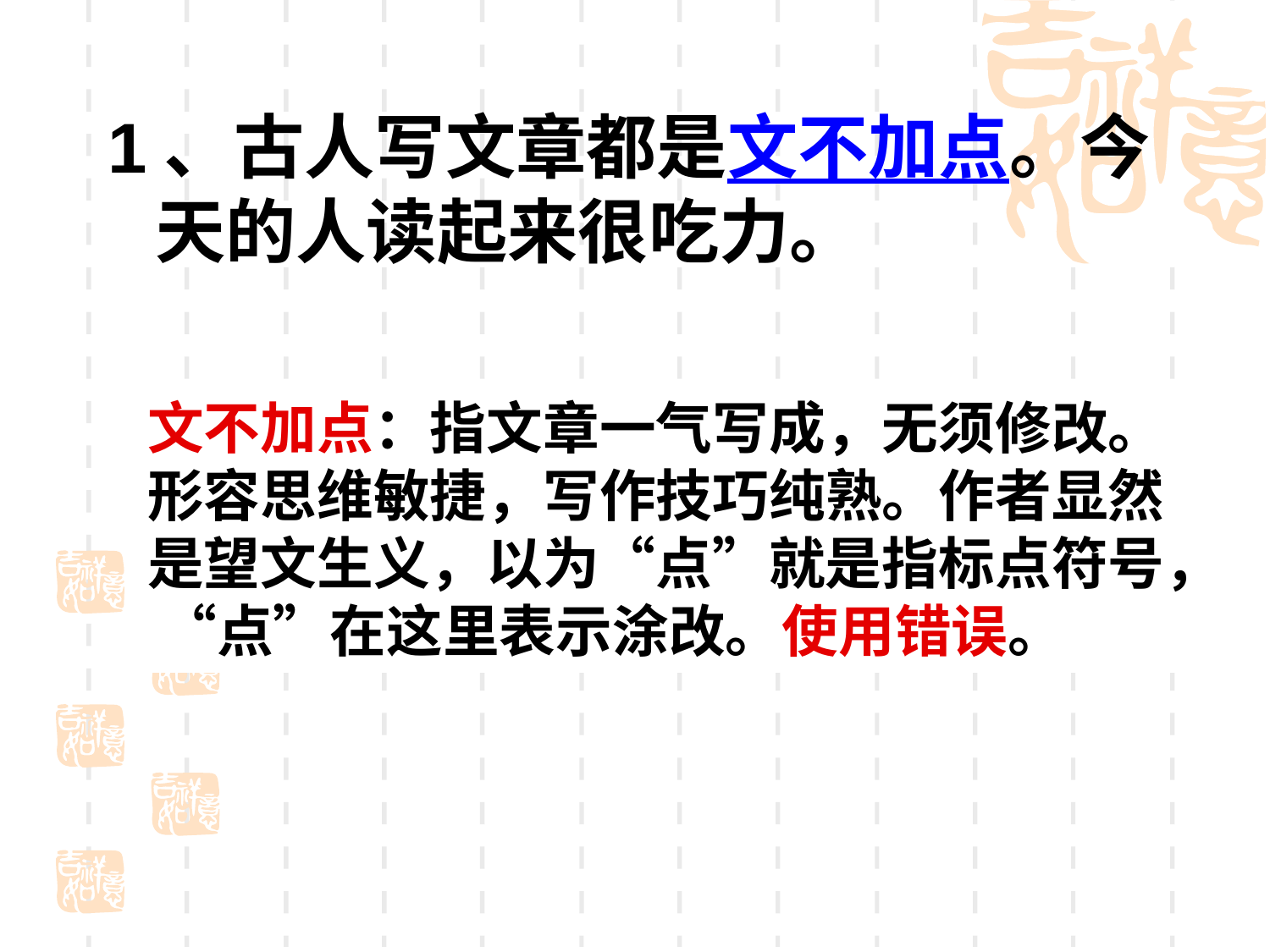

1、古人写文章都是文不加点。今天的人读起来很吃力。
文不加点：指文章一气写成，无须修改。形容思维敏捷，写作技巧纯熟。作者显然是望文生义，以为“点”就是指标点符号， “点”在这里表示涂改。使用错误。